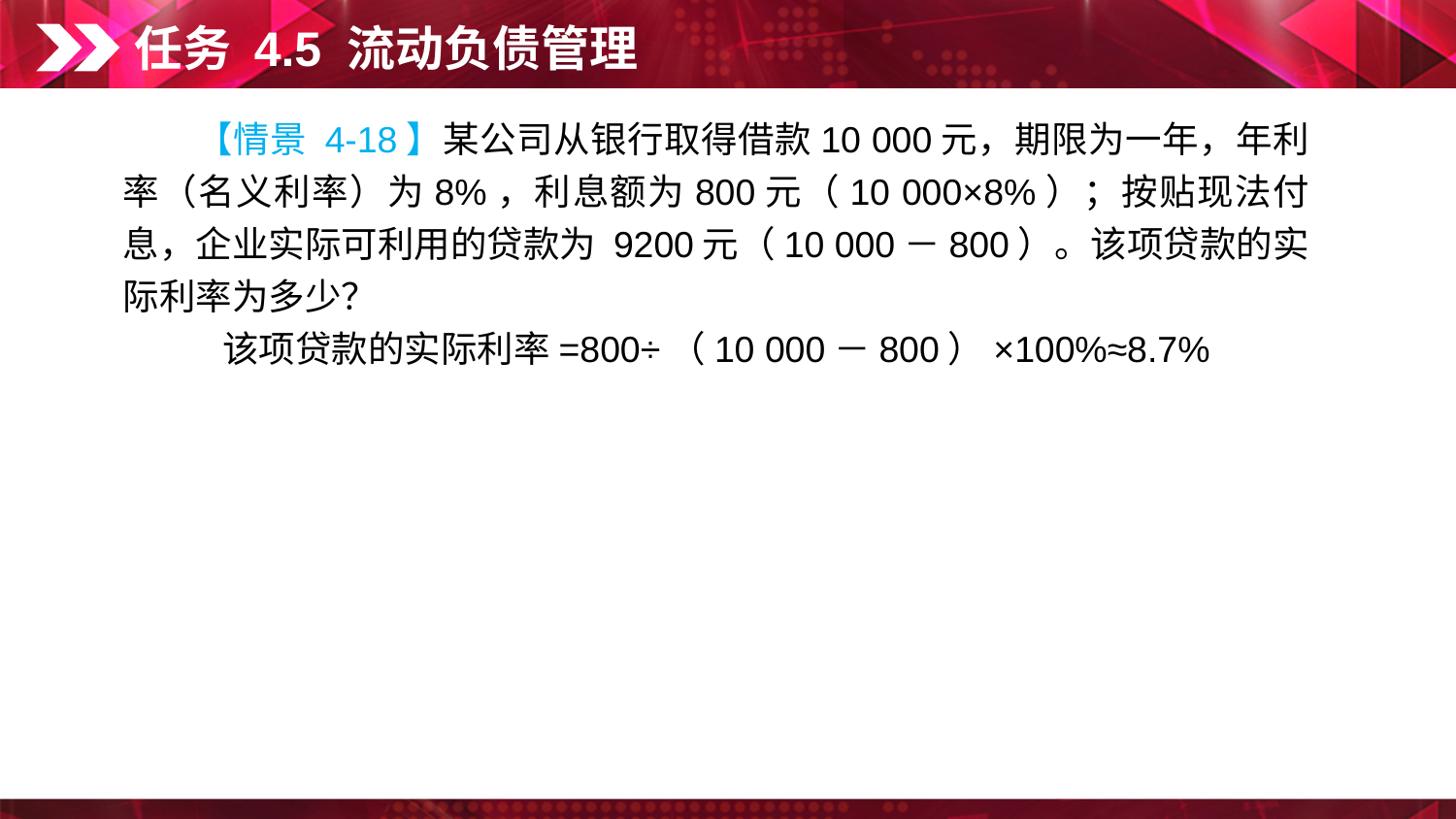

任务 4.5 流动负债管理

　　【情景 4-18】某公司从银行取得借款10 000元，期限为一年，年利率（名义利率）为8%，利息额为800元（10 000×8%）；按贴现法付息，企业实际可利用的贷款为 9200元（10 000－800）。该项贷款的实际利率为多少？
该项贷款的实际利率=800÷（10 000－800）×100%≈8.7%